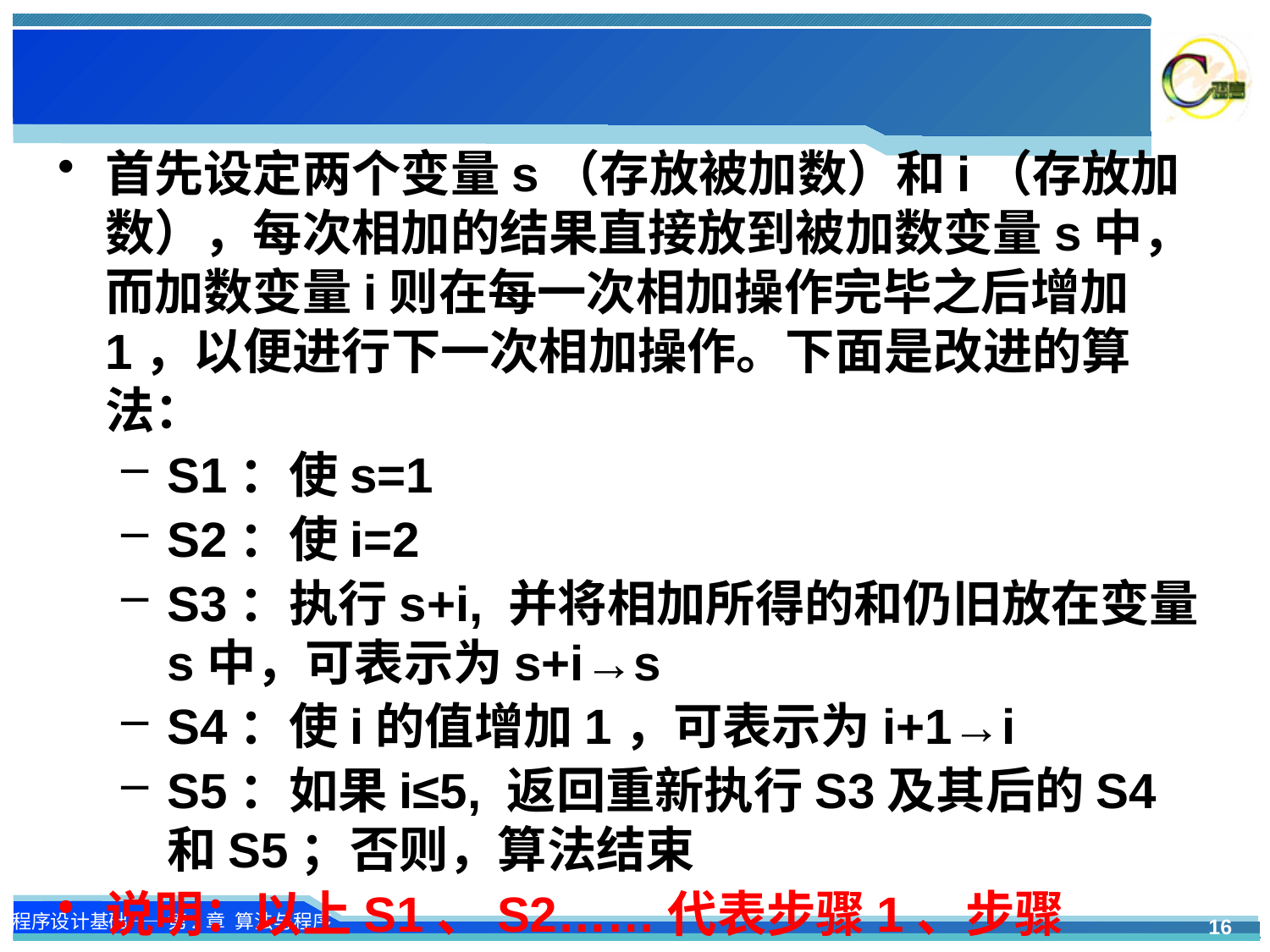

#
首先设定两个变量s（存放被加数）和i（存放加数），每次相加的结果直接放到被加数变量s中，而加数变量i则在每一次相加操作完毕之后增加1，以便进行下一次相加操作。下面是改进的算法：
S1：使s=1
S2：使i=2
S3：执行s+i, 并将相加所得的和仍旧放在变量s中，可表示为s+i→s
S4：使i的值增加1，可表示为i+1→i
S5：如果i≤5, 返回重新执行S3及其后的S4和S5；否则，算法结束
说明：以上S1、S2……代表步骤1、步骤2……。
16